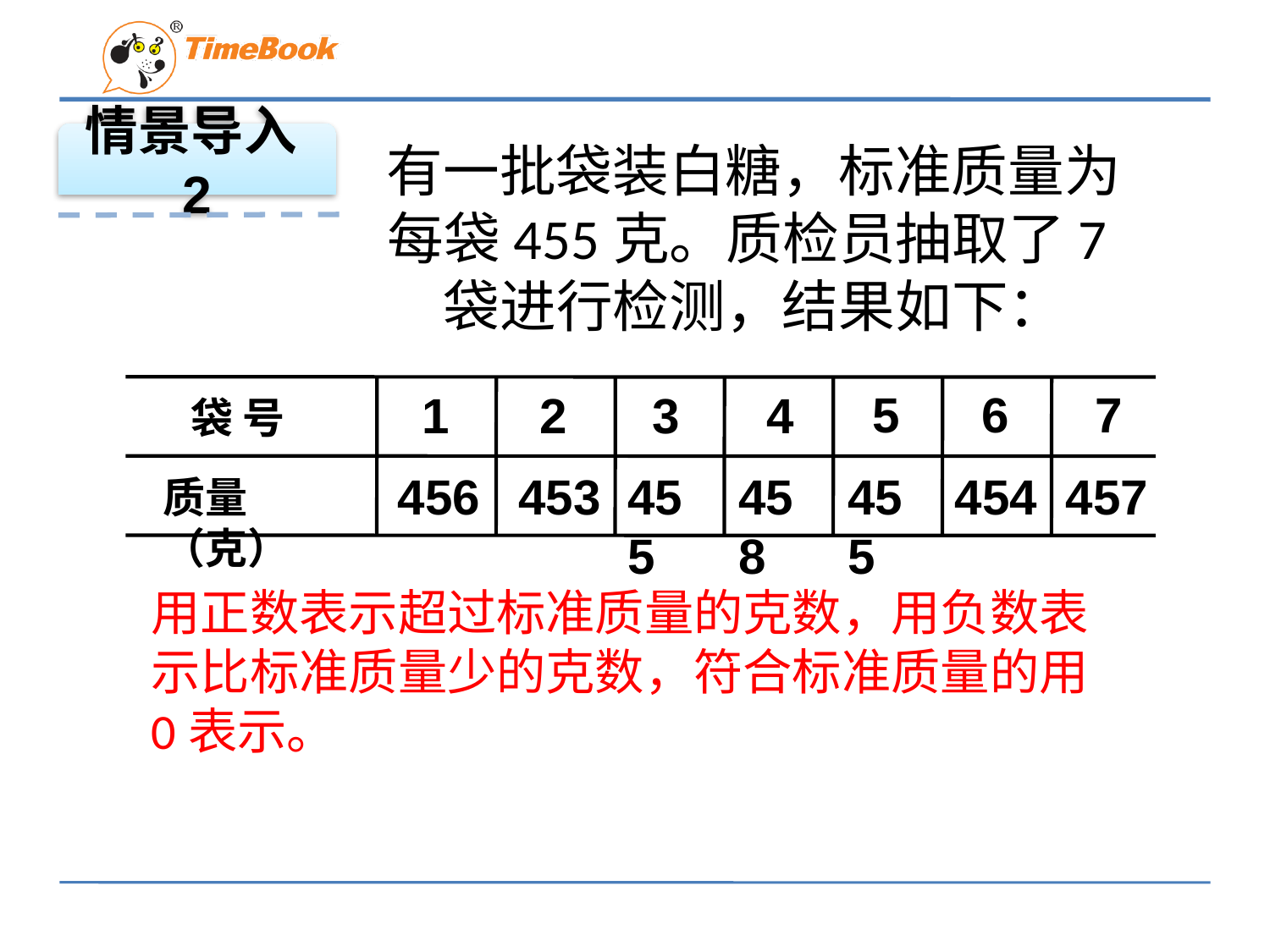

情景导入2
# 有一批袋装白糖，标准质量为每袋455克。质检员抽取了7袋进行检测，结果如下：
5
7
6
2
4
1
3
袋 号
453
458
456
455
455
457
454
质量（克）
用正数表示超过标准质量的克数，用负数表示比标准质量少的克数，符合标准质量的用0表示。